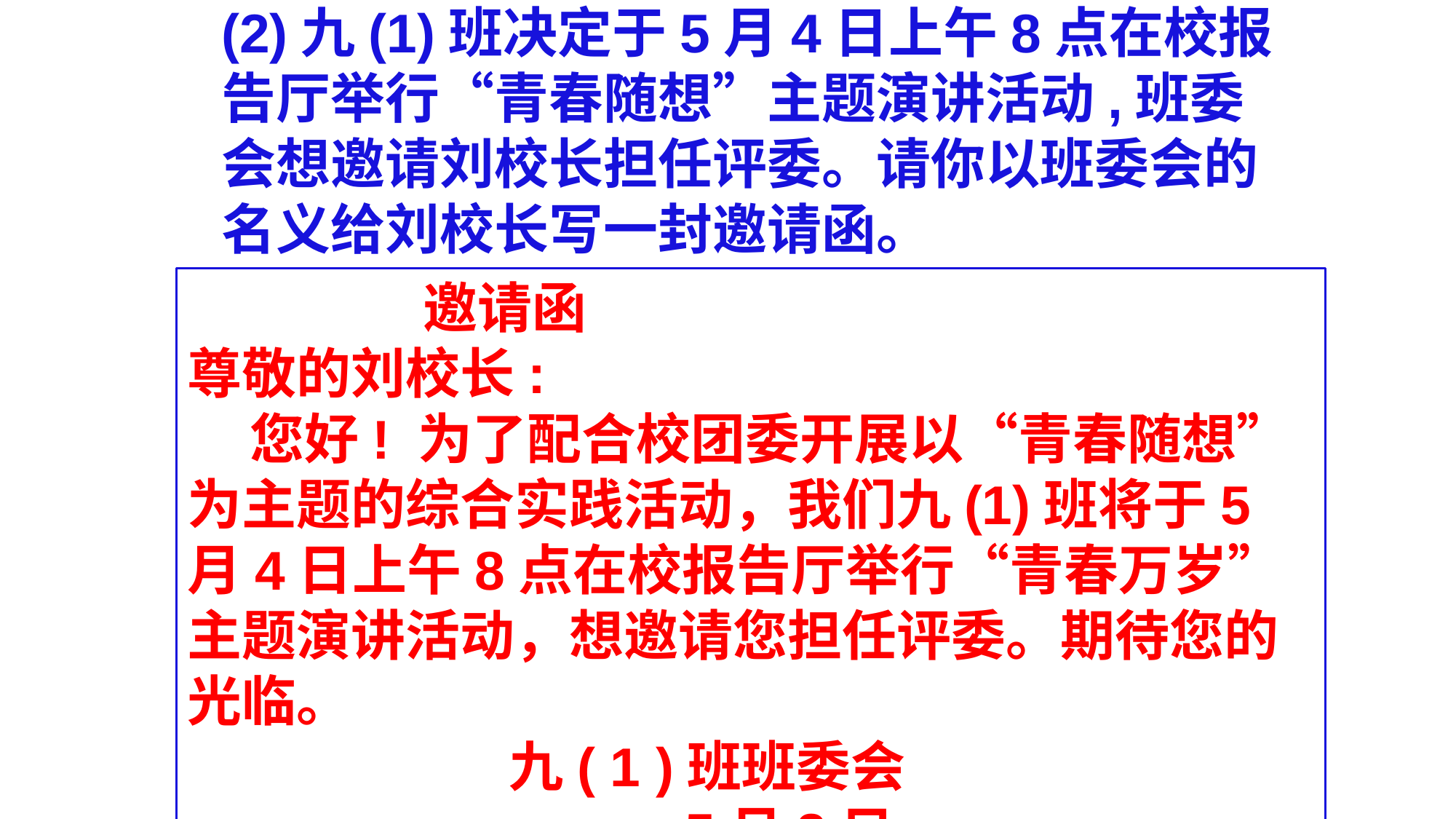

(2)九(1)班决定于5月4日上午8点在校报告厅举行“青春随想”主题演讲活动,班委会想邀请刘校长担任评委。请你以班委会的名义给刘校长写一封邀请函。
                  邀请函尊敬的刘校长:    您好! 为了配合校团委开展以“青春随想”为主题的综合实践活动，我们九(1)班将于5月4日上午8点在校报告厅举行“青春万岁”主题演讲活动，想邀请您担任评委。期待您的光临。                         九( 1 )班班委会                                 5月2日